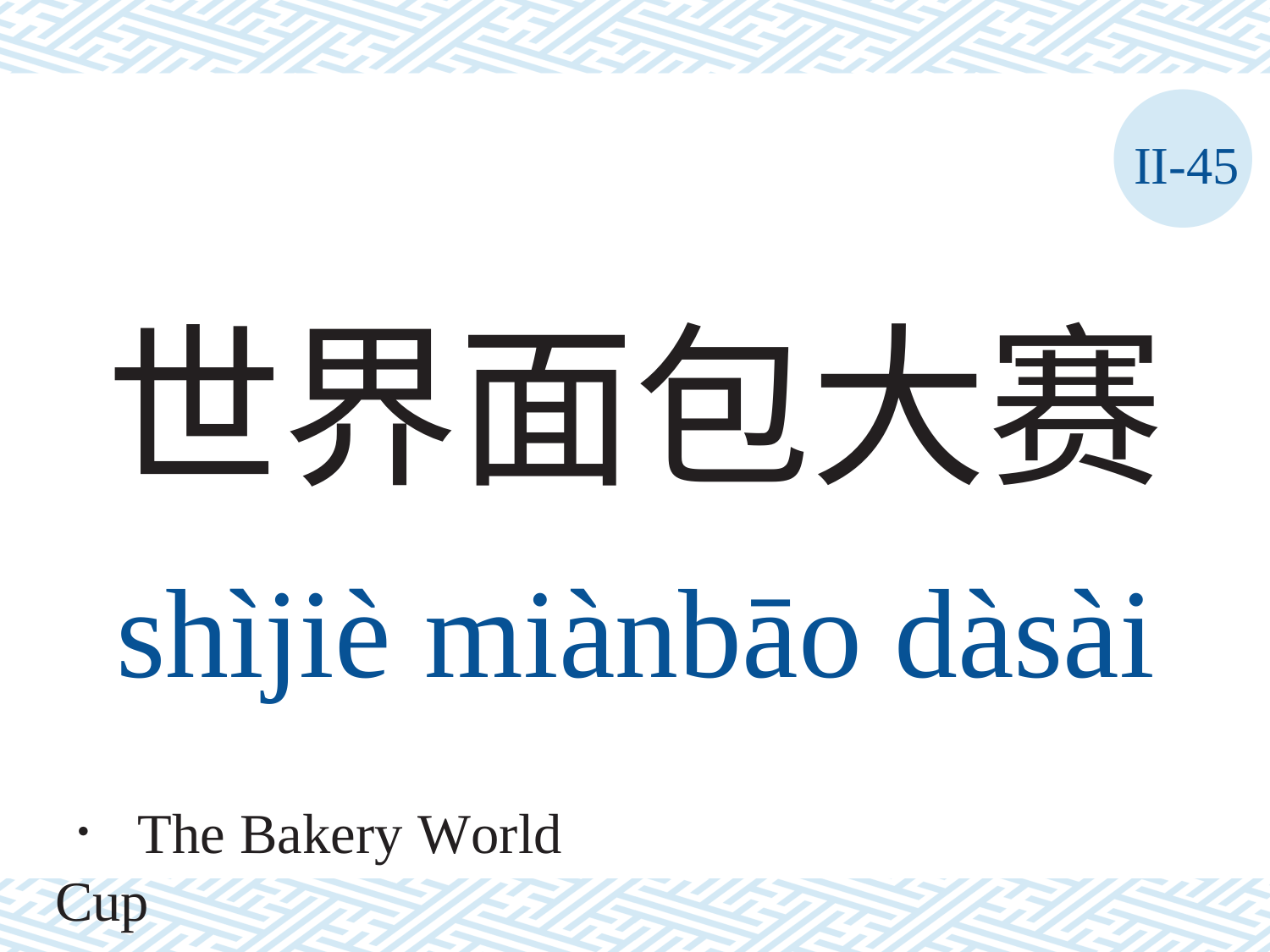

II-45
# 世界面包大赛
shìjiè	miànbāo	dàsài
． The Bakery World Cup